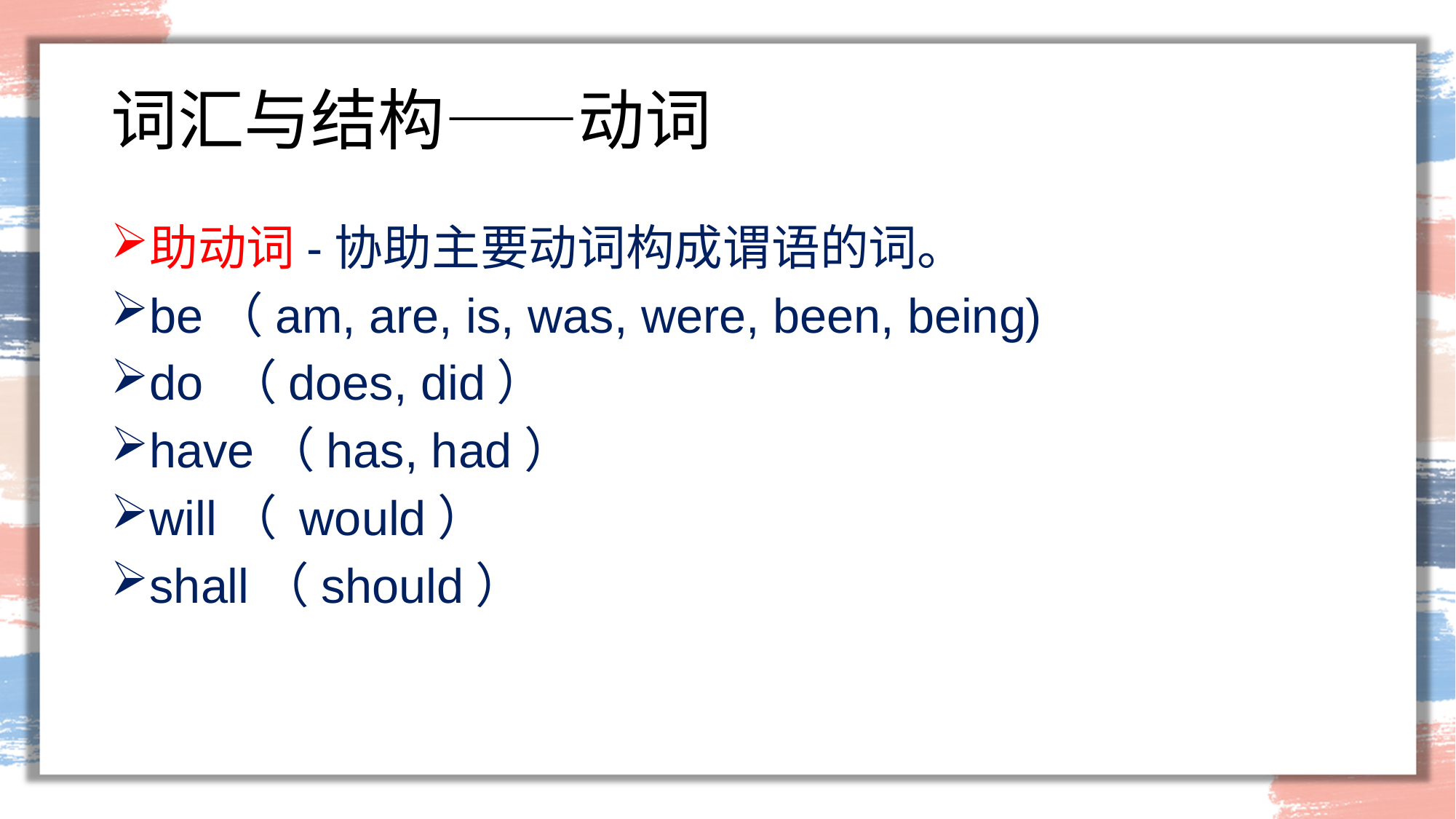

# 词汇与结构——动词
助动词-协助主要动词构成谓语的词。
be（am, are, is, was, were, been, being)
do （does, did）
have（has, had）
will（ would）
shall（should）